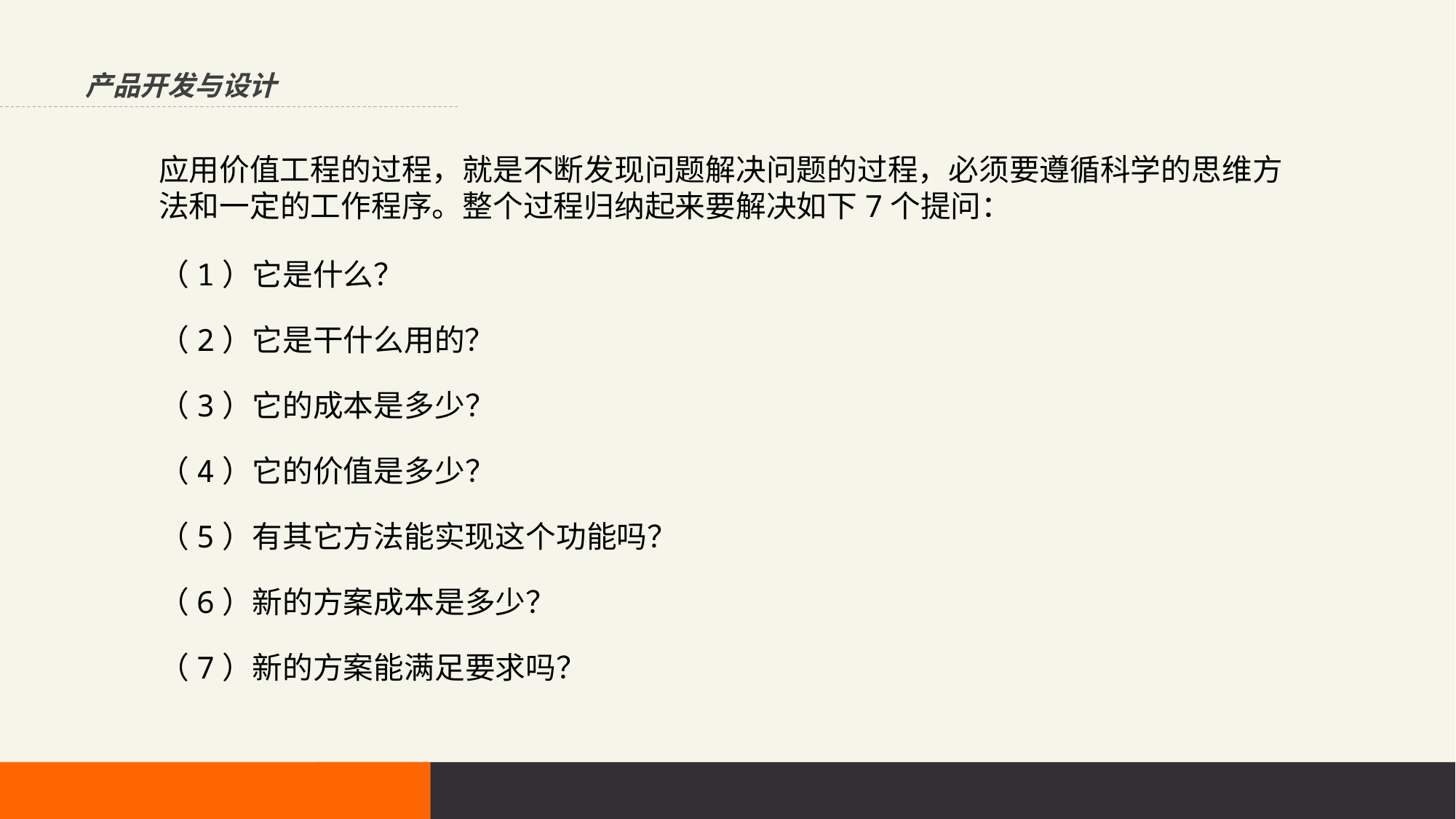

产品开发与设计
应用价值工程的过程，就是不断发现问题解决问题的过程，必须要遵循科学的思维方法和一定的工作程序。整个过程归纳起来要解决如下7个提问：

（1）它是什么？

（2）它是干什么用的？

（3）它的成本是多少？

（4）它的价值是多少？

（5）有其它方法能实现这个功能吗？

（6）新的方案成本是多少？

（7）新的方案能满足要求吗？